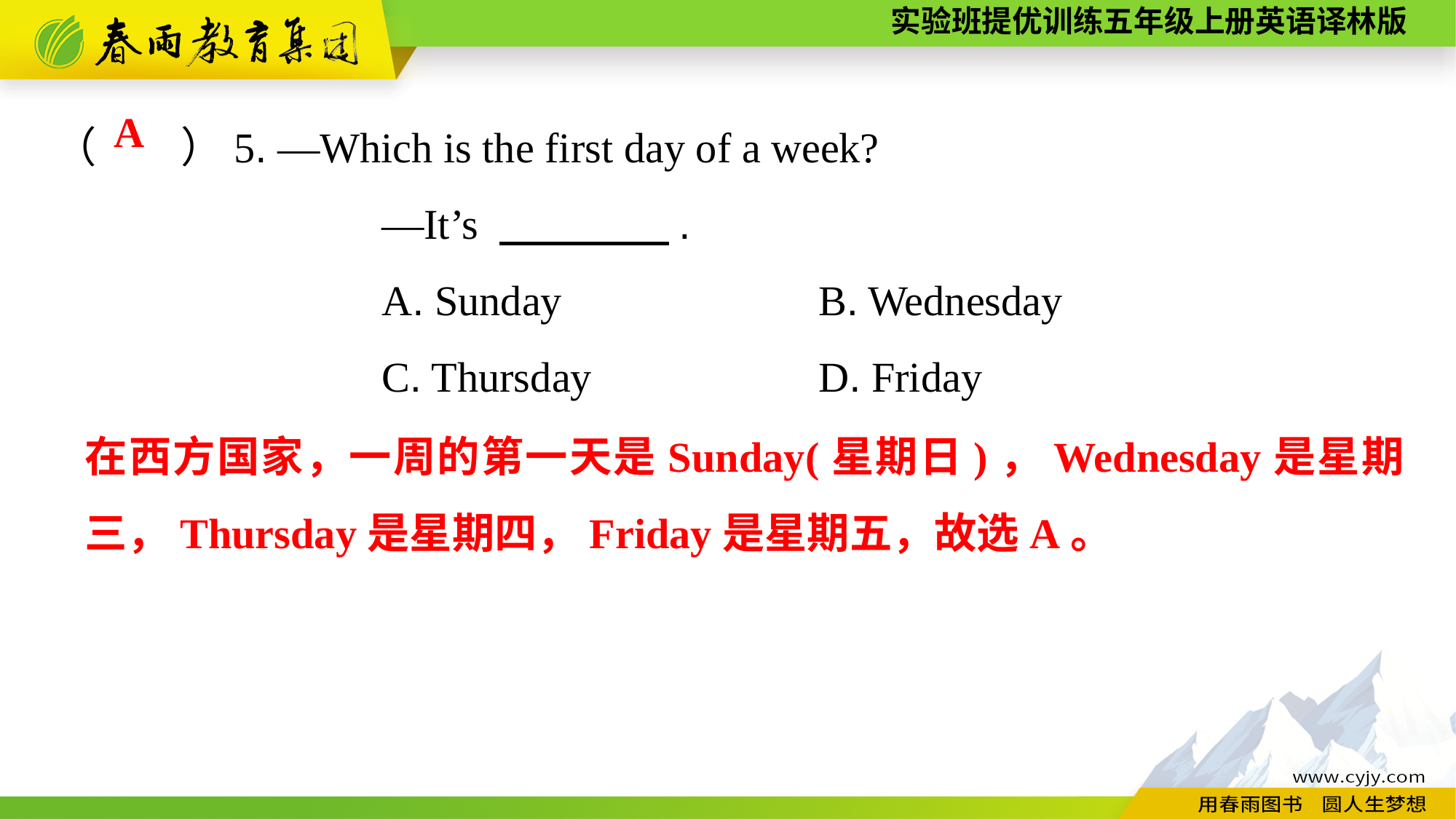

（　　）5. —Which is the first day of a week?
			—It’s 　　　　.
			A. Sunday			B. Wednesday
			C. Thursday			D. Friday
A
在西方国家，一周的第一天是Sunday(星期日)，Wednesday是星期三，Thursday是星期四，Friday是星期五，故选A。